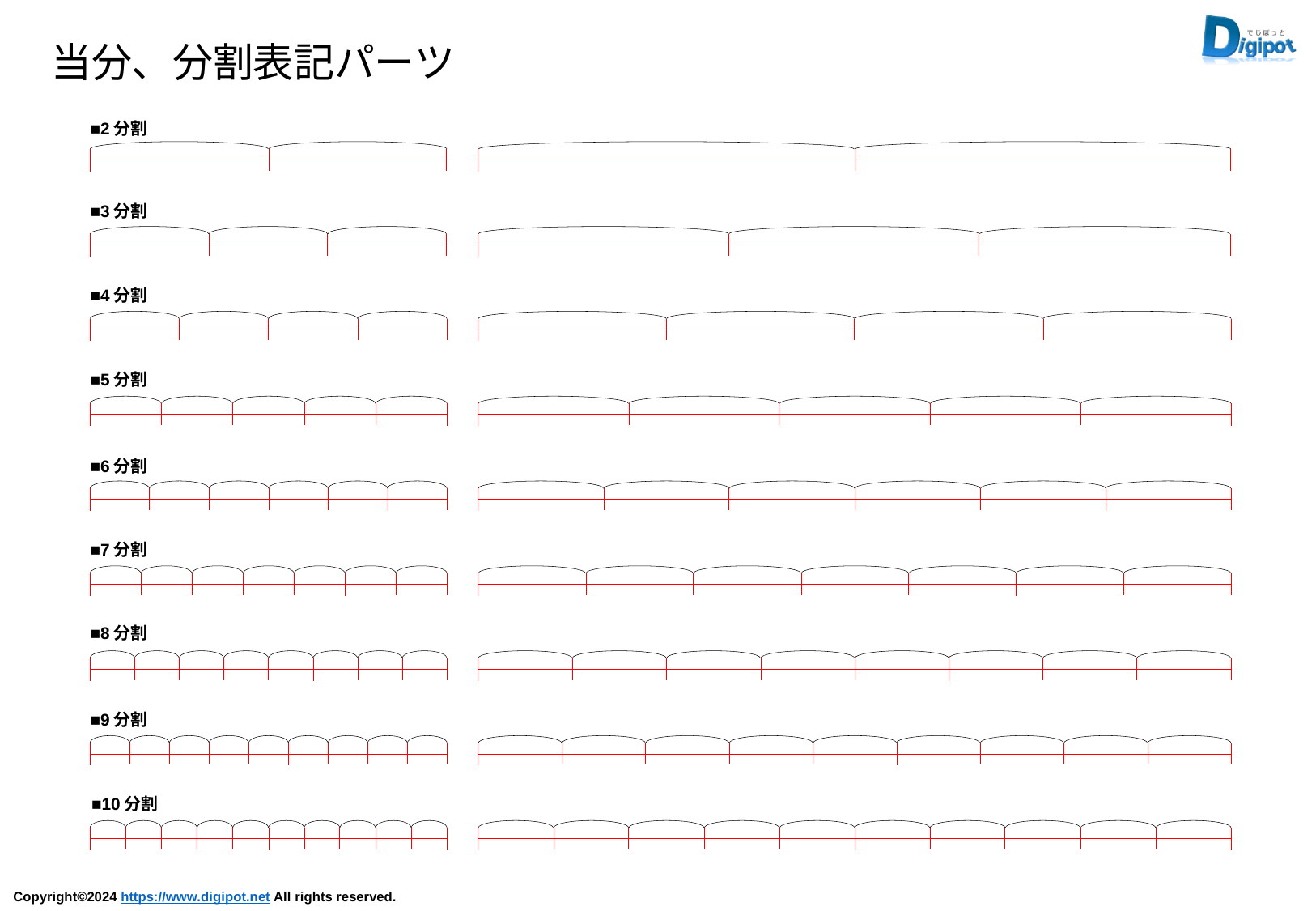

当分、分割表記パーツ
■2分割

■3分割

■4分割

■5分割

■6分割

■7分割

■8分割

■9分割

■10分割